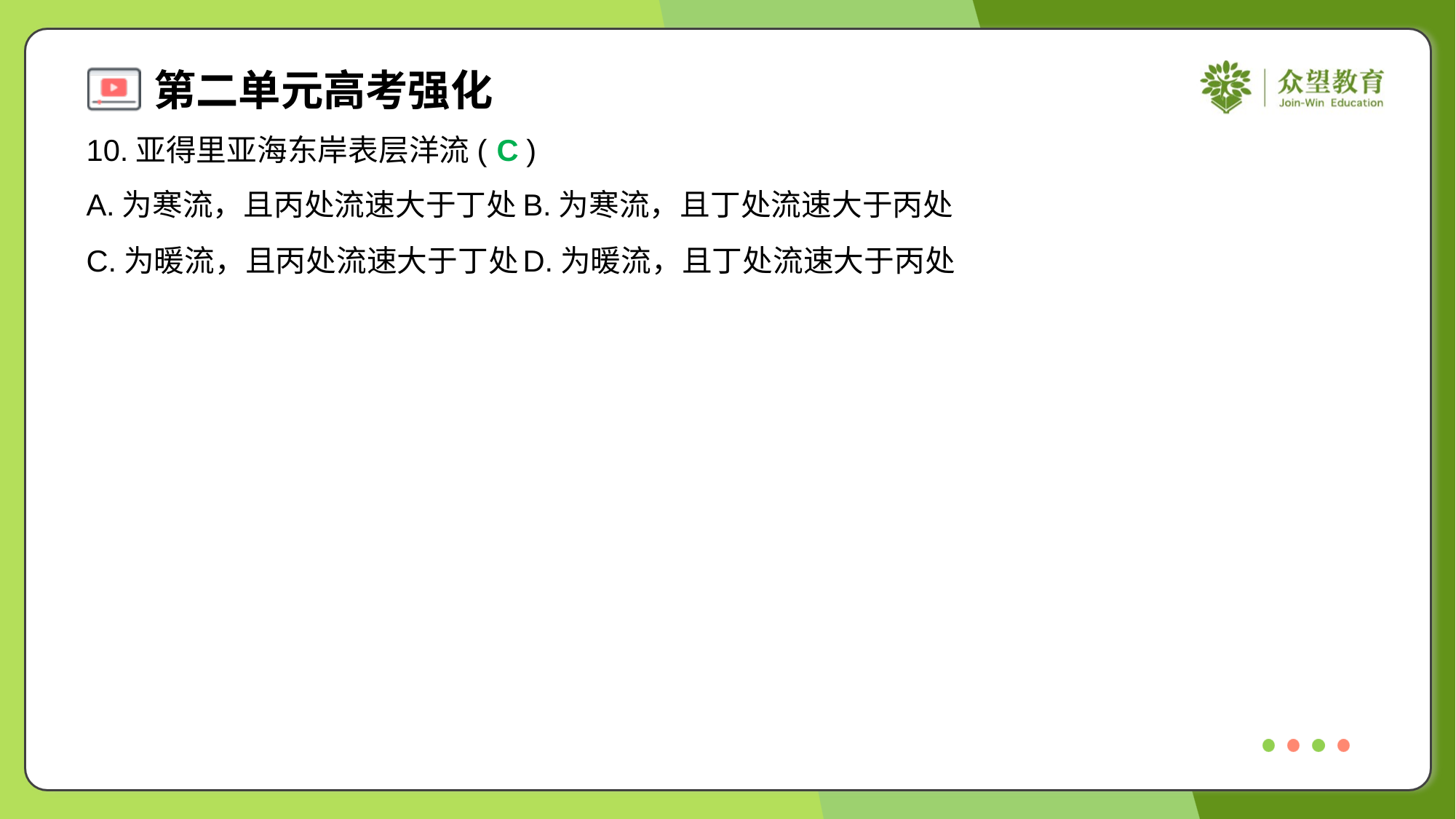

10.亚得里亚海东岸表层洋流(     )
C
A.为寒流，且丙处流速大于丁处	B.为寒流，且丁处流速大于丙处
C.为暖流，且丙处流速大于丁处	D.为暖流，且丁处流速大于丙处